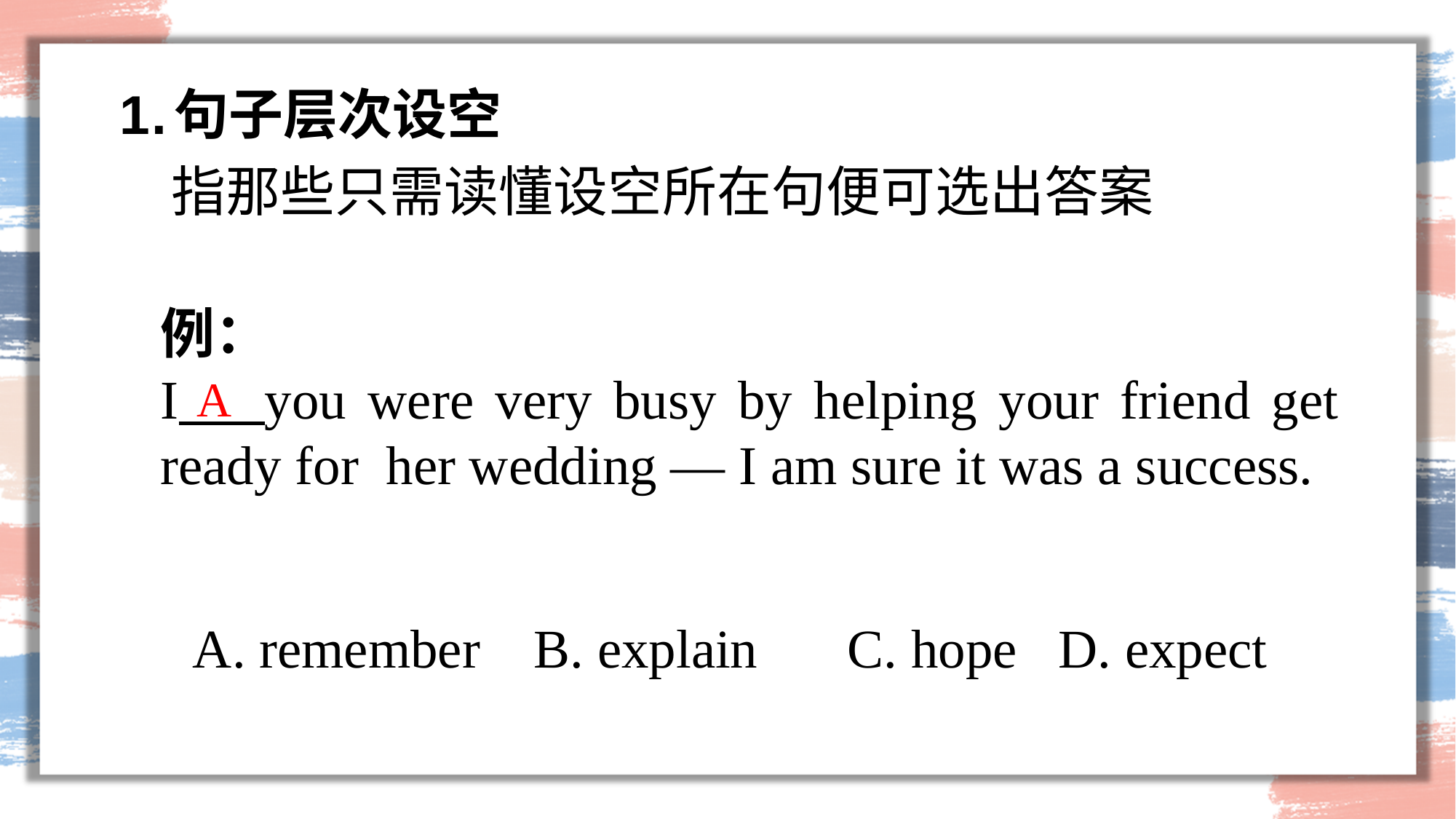

句子层次设空
指那些只需读懂设空所在句便可选出答案
例：
I    you were very busy by helping your friend get ready for  her wedding — I am sure it was a success.
A
A. remember	 B. explain	C. hope   D. expect

41